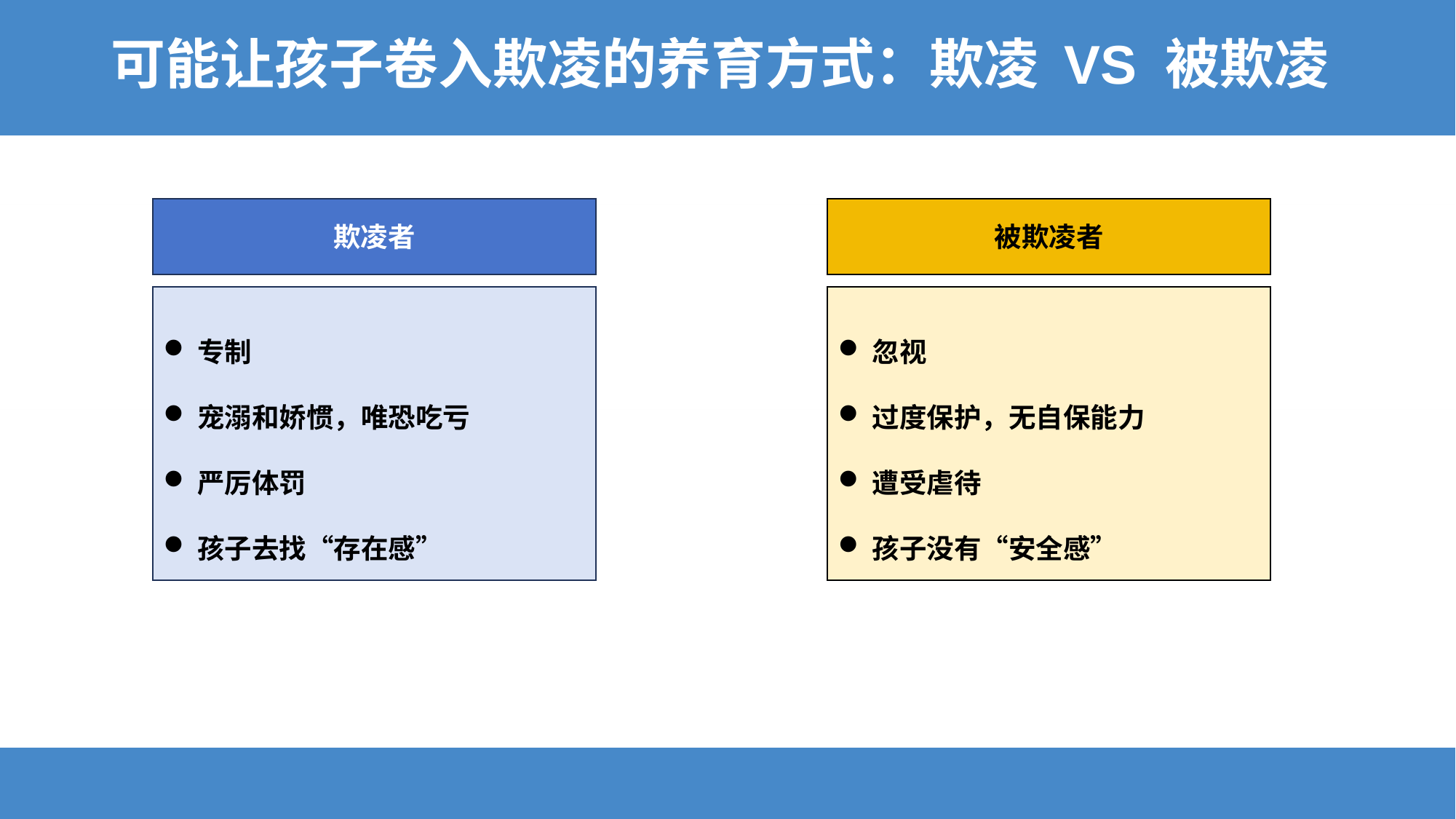

# 可能让孩子卷入欺凌的养育方式：欺凌 VS 被欺凌
欺凌者
专制
宠溺和娇惯，唯恐吃亏
严厉体罚
孩子去找“存在感”
被欺凌者
忽视
过度保护，无自保能力
遭受虐待
孩子没有“安全感”